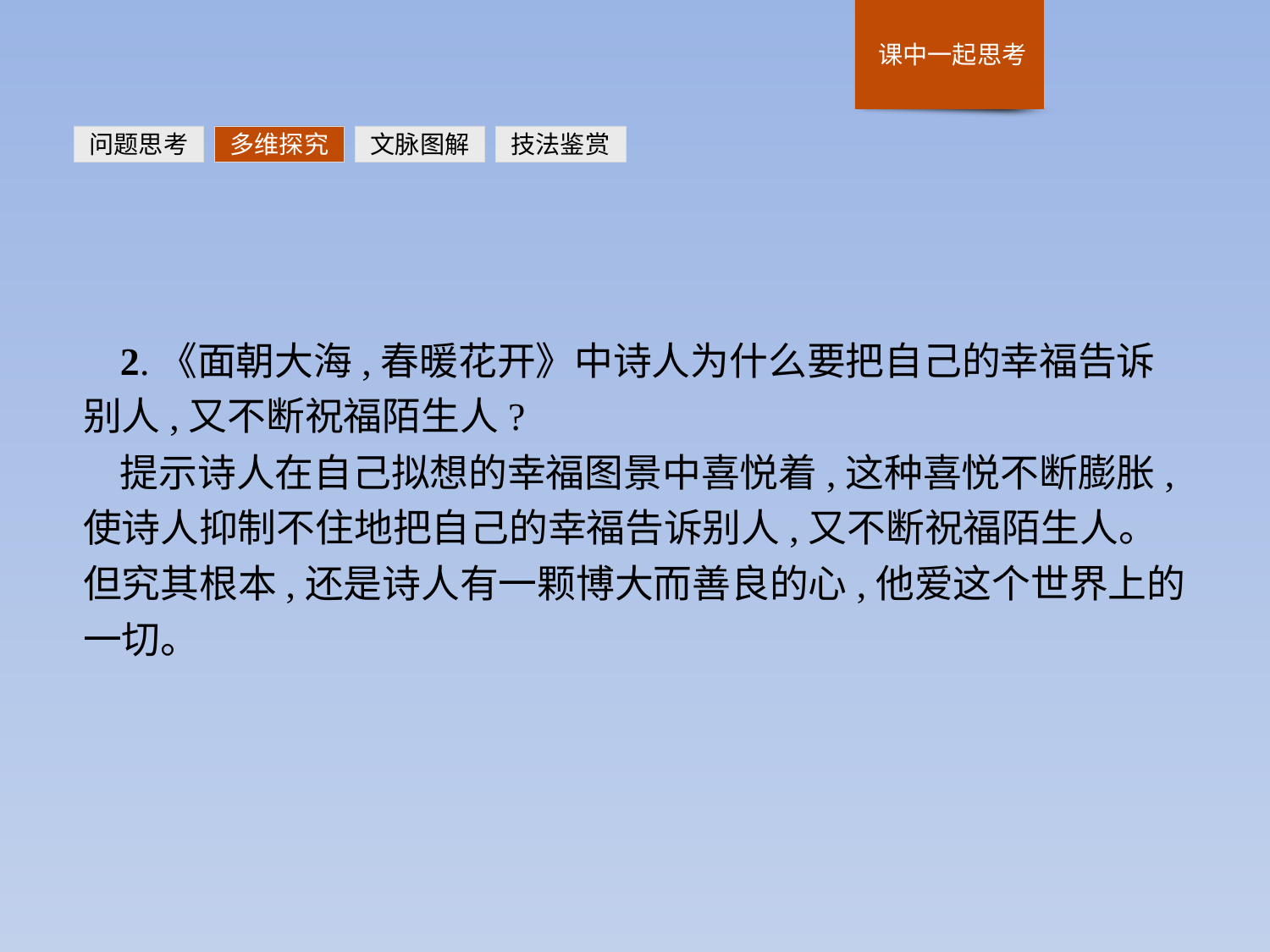

问题思考
多维探究
文脉图解
技法鉴赏
2.《面朝大海,春暖花开》中诗人为什么要把自己的幸福告诉别人,又不断祝福陌生人?
提示诗人在自己拟想的幸福图景中喜悦着,这种喜悦不断膨胀,使诗人抑制不住地把自己的幸福告诉别人,又不断祝福陌生人。但究其根本,还是诗人有一颗博大而善良的心,他爱这个世界上的一切。